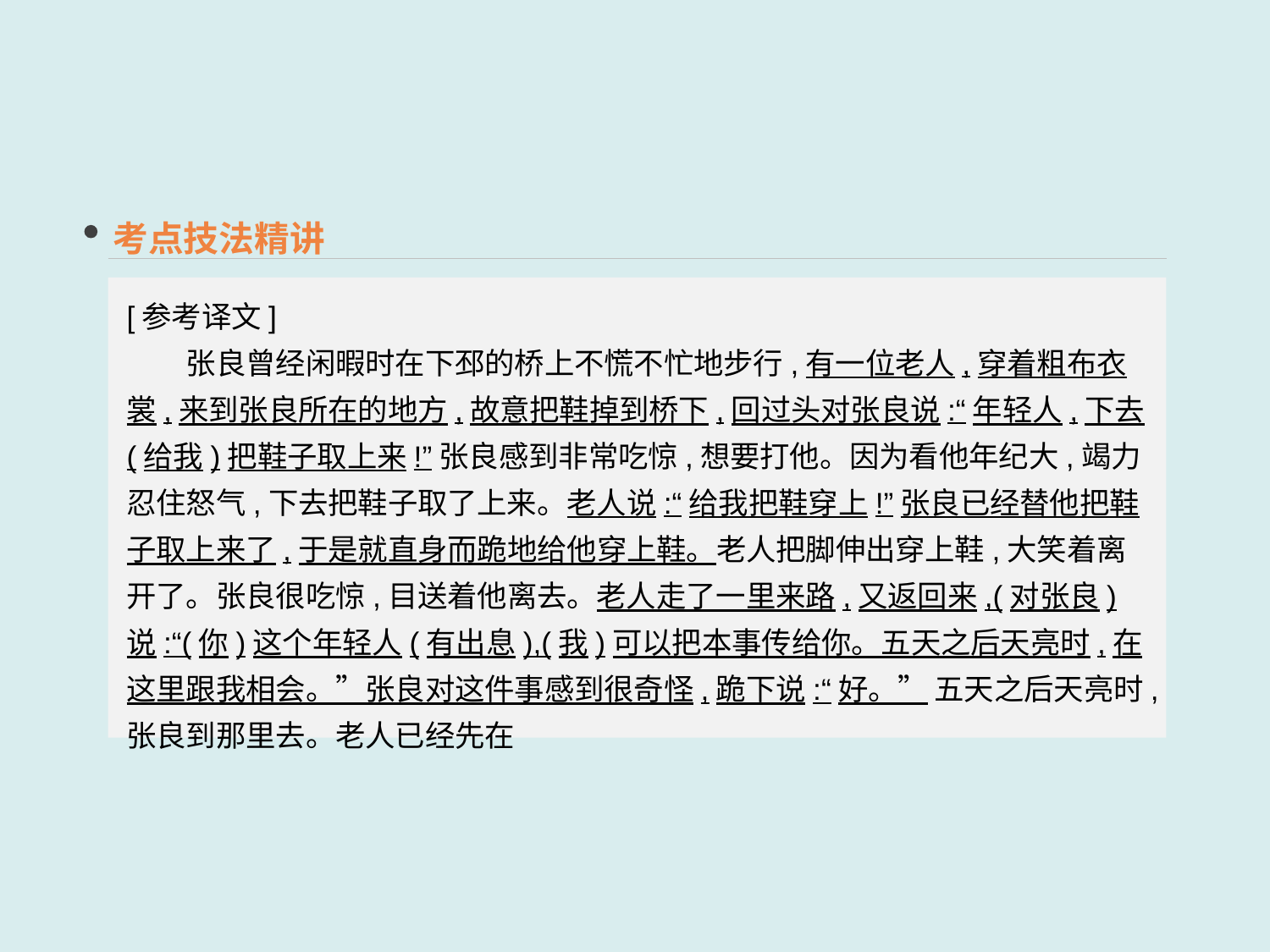

考点技法精讲

[参考译文]
　　张良曾经闲暇时在下邳的桥上不慌不忙地步行,有一位老人,穿着粗布衣裳,来到张良所在的地方,故意把鞋掉到桥下,回过头对张良说:“年轻人,下去(给我)把鞋子取上来!”张良感到非常吃惊,想要打他。因为看他年纪大,竭力忍住怒气,下去把鞋子取了上来。老人说:“给我把鞋穿上!”张良已经替他把鞋子取上来了,于是就直身而跪地给他穿上鞋。老人把脚伸出穿上鞋,大笑着离开了。张良很吃惊,目送着他离去。老人走了一里来路,又返回来,(对张良)说:“(你)这个年轻人(有出息),(我)可以把本事传给你。五天之后天亮时,在这里跟我相会。”张良对这件事感到很奇怪,跪下说:“好。” 五天之后天亮时,张良到那里去。老人已经先在